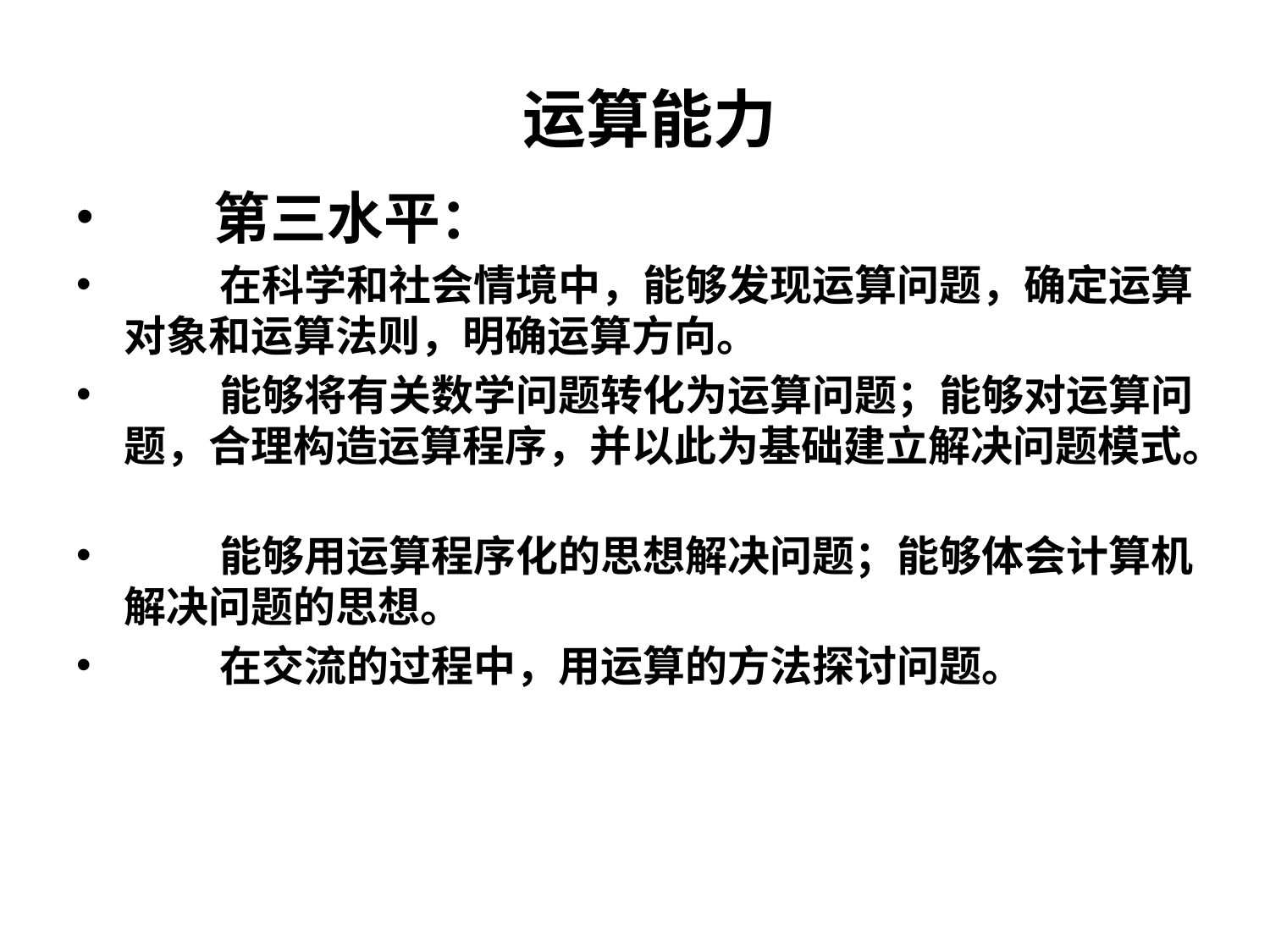

# 运算能力
       第三水平：
         在科学和社会情境中，能够发现运算问题，确定运算对象和运算法则，明确运算方向。
         能够将有关数学问题转化为运算问题；能够对运算问题，合理构造运算程序，并以此为基础建立解决问题模式。
         能够用运算程序化的思想解决问题；能够体会计算机解决问题的思想。
         在交流的过程中，用运算的方法探讨问题。